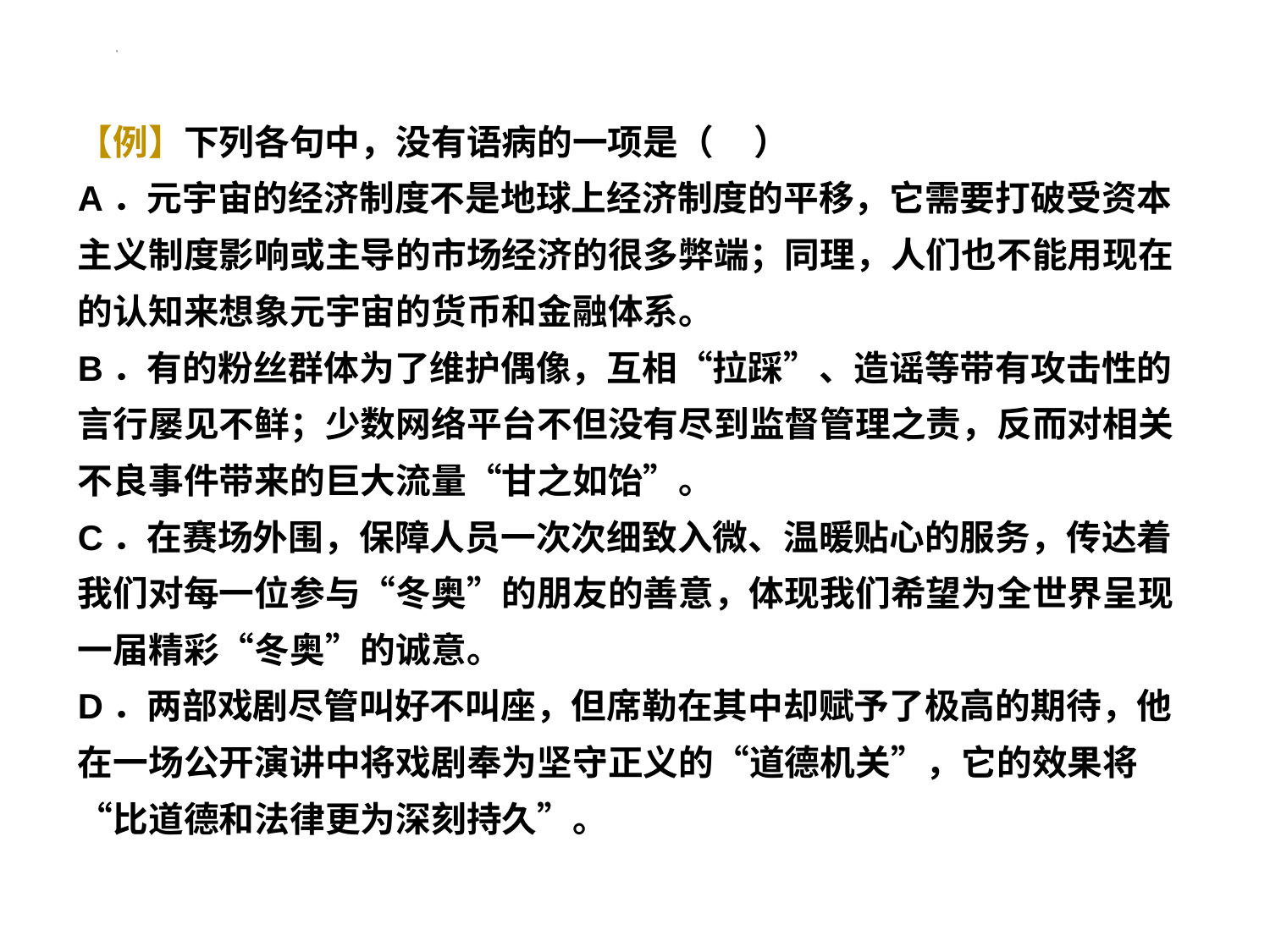

#
【例】下列各句中，没有语病的一项是（     ）
A．元宇宙的经济制度不是地球上经济制度的平移，它需要打破受资本主义制度影响或主导的市场经济的很多弊端；同理，人们也不能用现在的认知来想象元宇宙的货币和金融体系。
B．有的粉丝群体为了维护偶像，互相“拉踩”、造谣等带有攻击性的言行屡见不鲜；少数网络平台不但没有尽到监督管理之责，反而对相关不良事件带来的巨大流量“甘之如饴”。
C．在赛场外围，保障人员一次次细致入微、温暖贴心的服务，传达着我们对每一位参与“冬奥”的朋友的善意，体现我们希望为全世界呈现一届精彩“冬奥”的诚意。
D．两部戏剧尽管叫好不叫座，但席勒在其中却赋予了极高的期待，他在一场公开演讲中将戏剧奉为坚守正义的“道德机关”，它的效果将“比道德和法律更为深刻持久”。